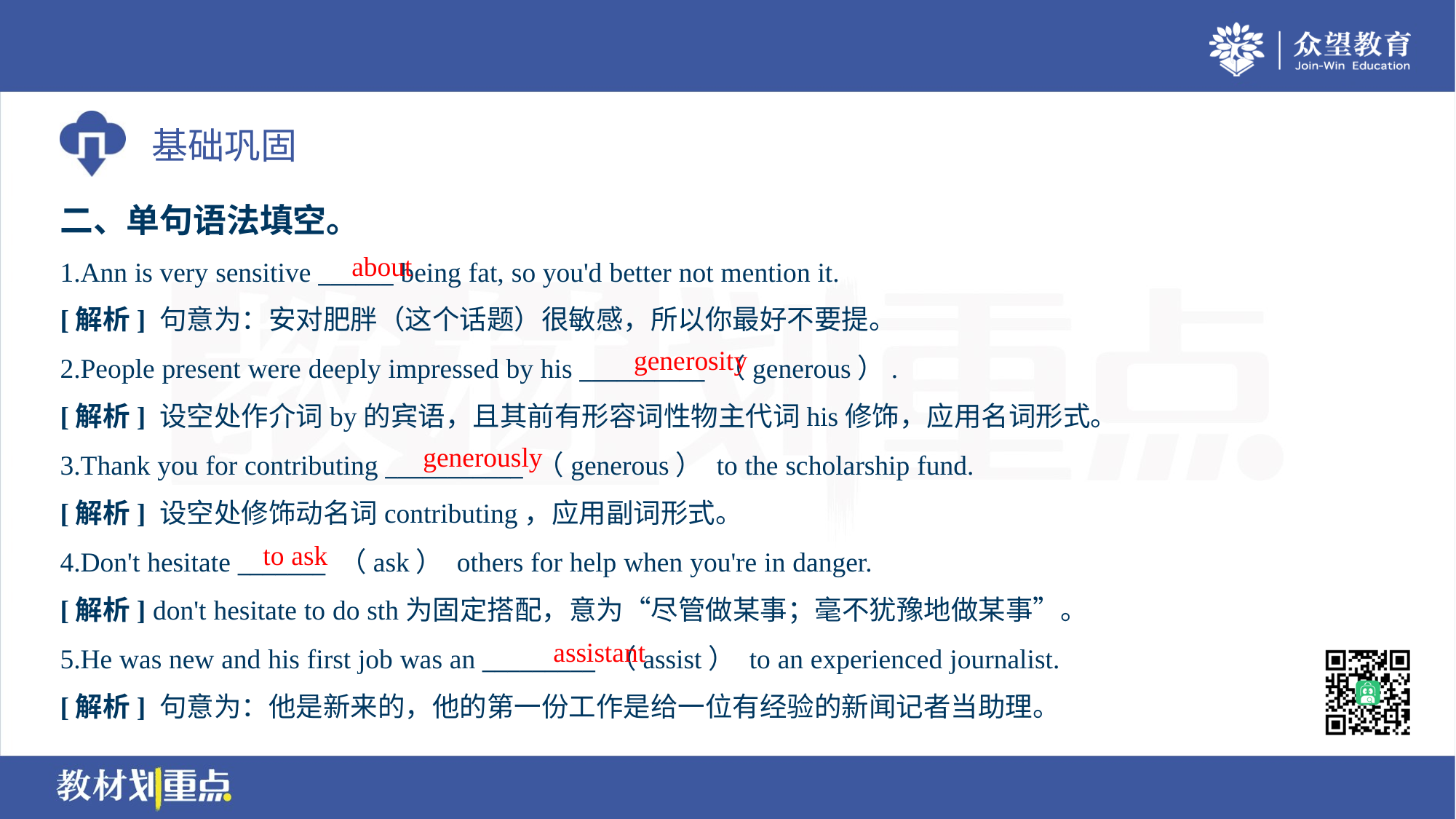

二、单句语法填空。
about
1.Ann is very sensitive ______ being fat, so you'd better not mention it.
[解析] 句意为：安对肥胖（这个话题）很敏感，所以你最好不要提。
generosity
2.People present were deeply impressed by his __________ （generous）.
[解析] 设空处作介词by的宾语，且其前有形容词性物主代词his修饰，应用名词形式。
generously
3.Thank you for contributing ___________ （generous） to the scholarship fund.
[解析] 设空处修饰动名词contributing，应用副词形式。
to ask
4.Don't hesitate _______ （ask） others for help when you're in danger.
[解析] don't hesitate to do sth为固定搭配，意为“尽管做某事；毫不犹豫地做某事”。
assistant
5.He was new and his first job was an _________ （assist） to an experienced journalist.
[解析] 句意为：他是新来的，他的第一份工作是给一位有经验的新闻记者当助理。